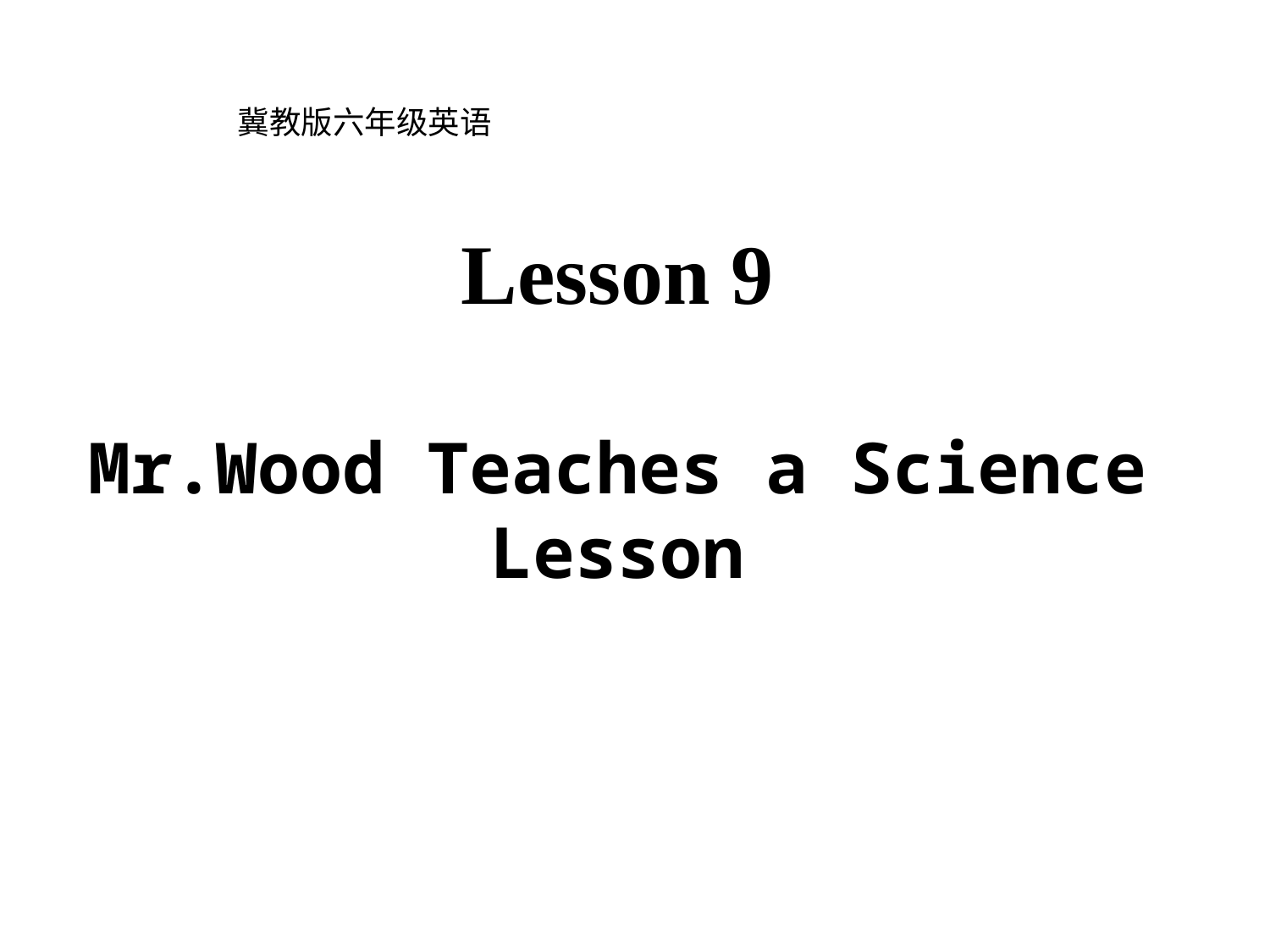

冀教版六年级英语
Lesson 9
Mr.Wood Teaches a Science Lesson